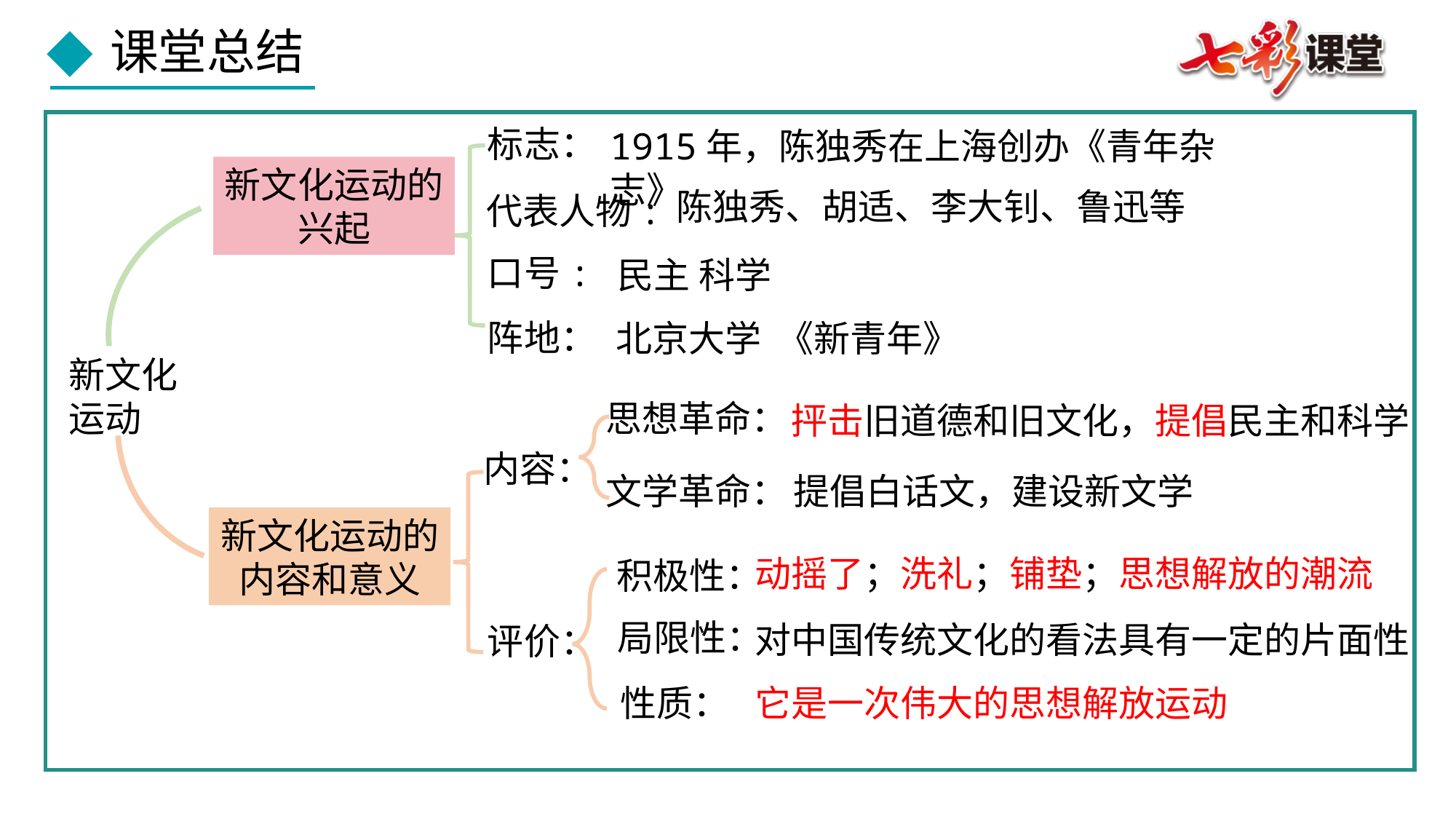

标志：
1915年，陈独秀在上海创办《青年杂志》

新文化运动的兴起
陈独秀、胡适、李大钊、鲁迅等

代表人物:
口号:
民主 科学

阵地：
北京大学  《新青年》
新文化运动
思想革命：
抨击旧道德和旧文化，提倡民主和科学

内容：
提倡白话文，建设新文学
文学革命：

新文化运动的内容和意义
动摇了；洗礼；铺垫；思想解放的潮流
积极性：

局限性：
对中国传统文化的看法具有一定的片面性
评价：
性质：
它是一次伟大的思想解放运动